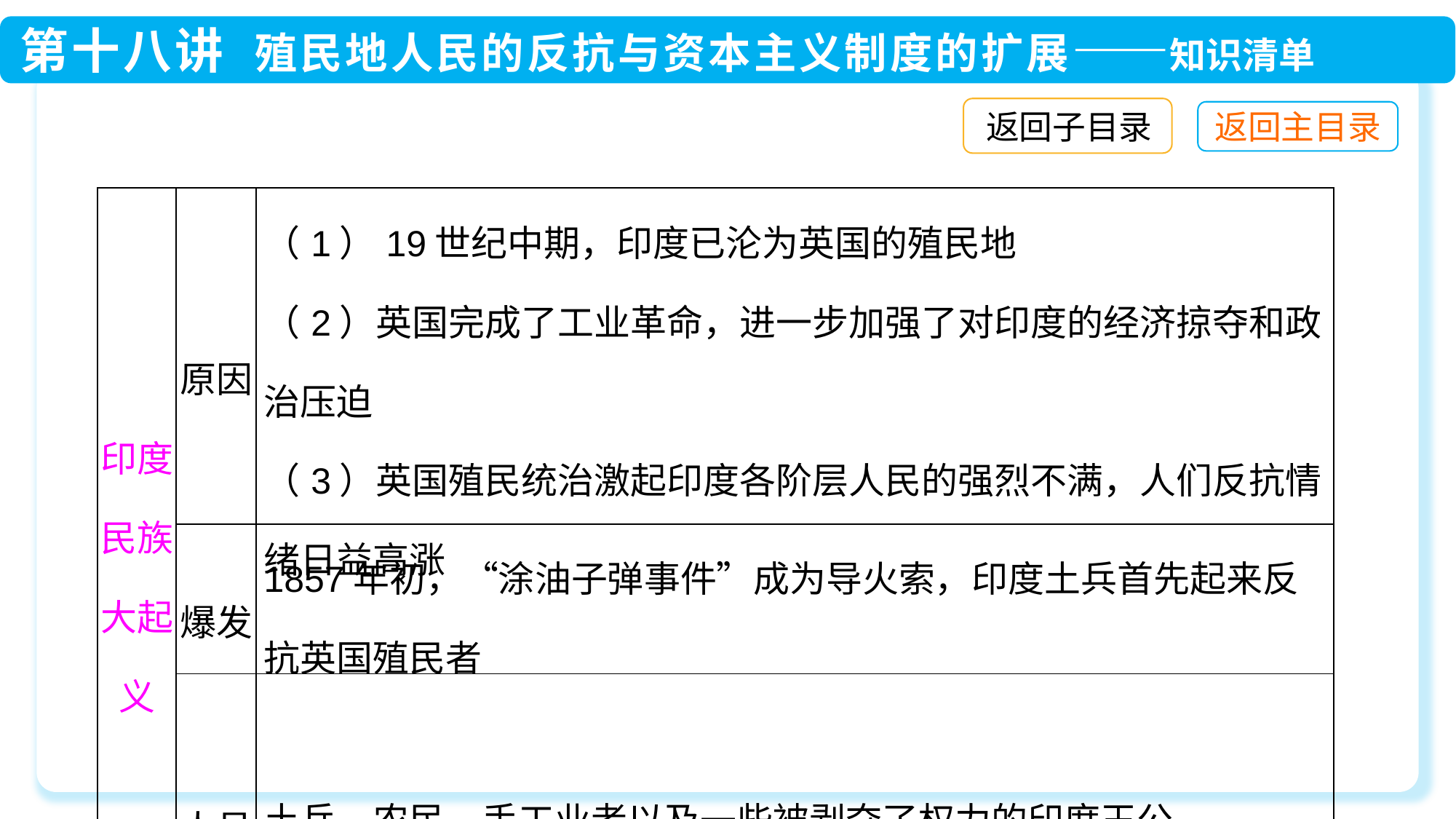

返回子目录
| 印度民族大起义 | 原因 | （1）19世纪中期，印度已沦为英国的殖民地 （2）英国完成了工业革命，进一步加强了对印度的经济掠夺和政治压迫 （3）英国殖民统治激起印度各阶层人民的强烈不满，人们反抗情绪日益高涨 |
| --- | --- | --- |
|  | 爆发 | 1857年初，“涂油子弹事件”成为导火索，印度土兵首先起来反抗英国殖民者 |
|  | 人员 | 土兵、农民、手工业者以及一些被剥夺了权力的印度王公 |